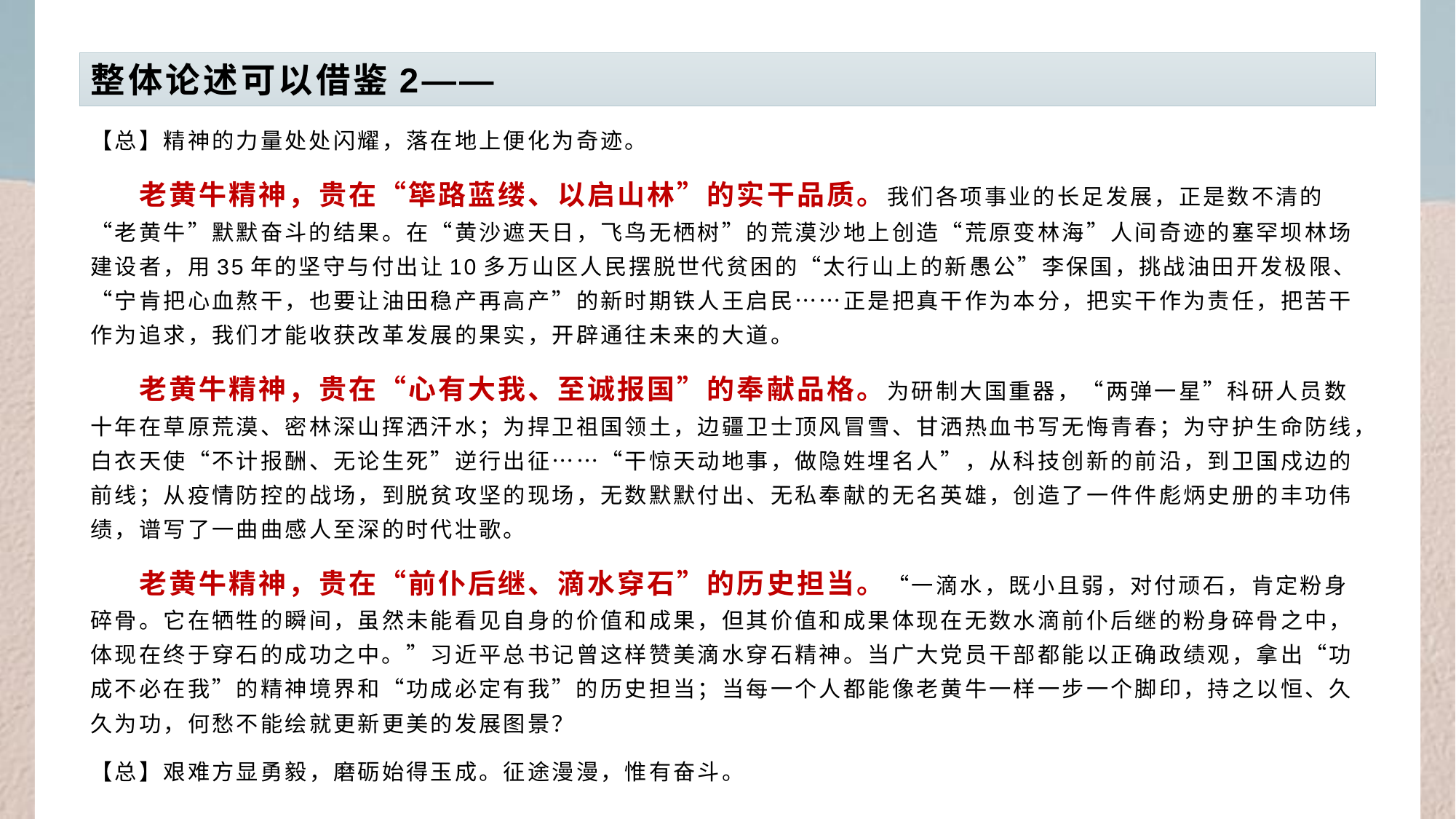

# 整体论述可以借鉴2——
【总】精神的力量处处闪耀，落在地上便化为奇迹。
　　老黄牛精神，贵在“筚路蓝缕、以启山林”的实干品质。我们各项事业的长足发展，正是数不清的“老黄牛”默默奋斗的结果。在“黄沙遮天日，飞鸟无栖树”的荒漠沙地上创造“荒原变林海”人间奇迹的塞罕坝林场建设者，用35年的坚守与付出让10多万山区人民摆脱世代贫困的“太行山上的新愚公”李保国，挑战油田开发极限、“宁肯把心血熬干，也要让油田稳产再高产”的新时期铁人王启民……正是把真干作为本分，把实干作为责任，把苦干作为追求，我们才能收获改革发展的果实，开辟通往未来的大道。
　　老黄牛精神，贵在“心有大我、至诚报国”的奉献品格。为研制大国重器，“两弹一星”科研人员数十年在草原荒漠、密林深山挥洒汗水；为捍卫祖国领土，边疆卫士顶风冒雪、甘洒热血书写无悔青春；为守护生命防线，白衣天使“不计报酬、无论生死”逆行出征……“干惊天动地事，做隐姓埋名人”，从科技创新的前沿，到卫国戍边的前线；从疫情防控的战场，到脱贫攻坚的现场，无数默默付出、无私奉献的无名英雄，创造了一件件彪炳史册的丰功伟绩，谱写了一曲曲感人至深的时代壮歌。
　　老黄牛精神，贵在“前仆后继、滴水穿石”的历史担当。“一滴水，既小且弱，对付顽石，肯定粉身碎骨。它在牺牲的瞬间，虽然未能看见自身的价值和成果，但其价值和成果体现在无数水滴前仆后继的粉身碎骨之中，体现在终于穿石的成功之中。”习近平总书记曾这样赞美滴水穿石精神。当广大党员干部都能以正确政绩观，拿出“功成不必在我”的精神境界和“功成必定有我”的历史担当；当每一个人都能像老黄牛一样一步一个脚印，持之以恒、久久为功，何愁不能绘就更新更美的发展图景？
【总】艰难方显勇毅，磨砺始得玉成。征途漫漫，惟有奋斗。